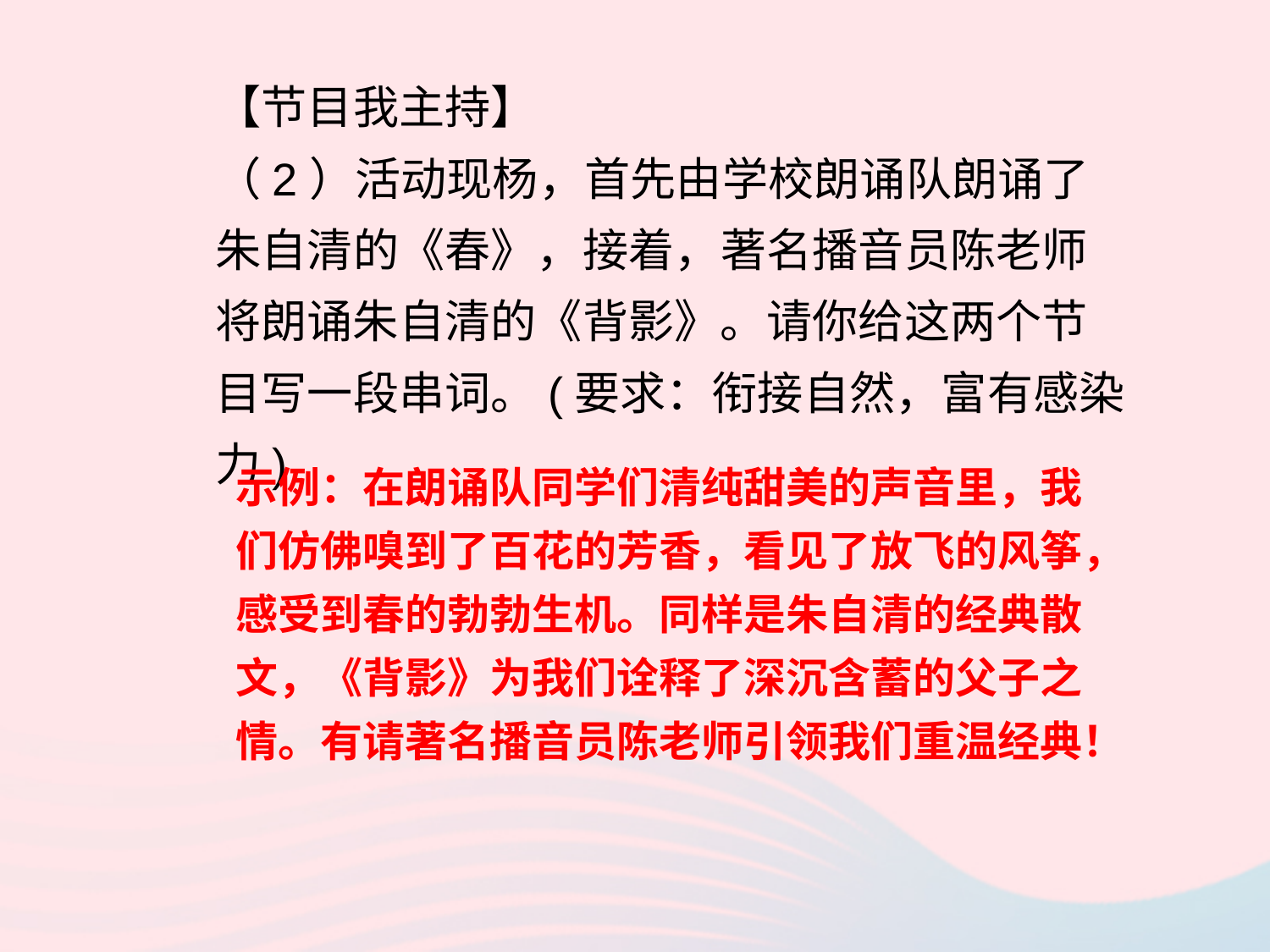

【节目我主持】
（2）活动现杨，首先由学校朗诵队朗诵了朱自清的《春》，接着，著名播音员陈老师将朗诵朱自清的《背影》。请你给这两个节目写一段串词。(要求：衔接自然，富有感染力)
示例：在朗诵队同学们清纯甜美的声音里，我们仿佛嗅到了百花的芳香，看见了放飞的风筝，感受到春的勃勃生机。同样是朱自清的经典散文，《背影》为我们诠释了深沉含蓄的父子之情。有请著名播音员陈老师引领我们重温经典！